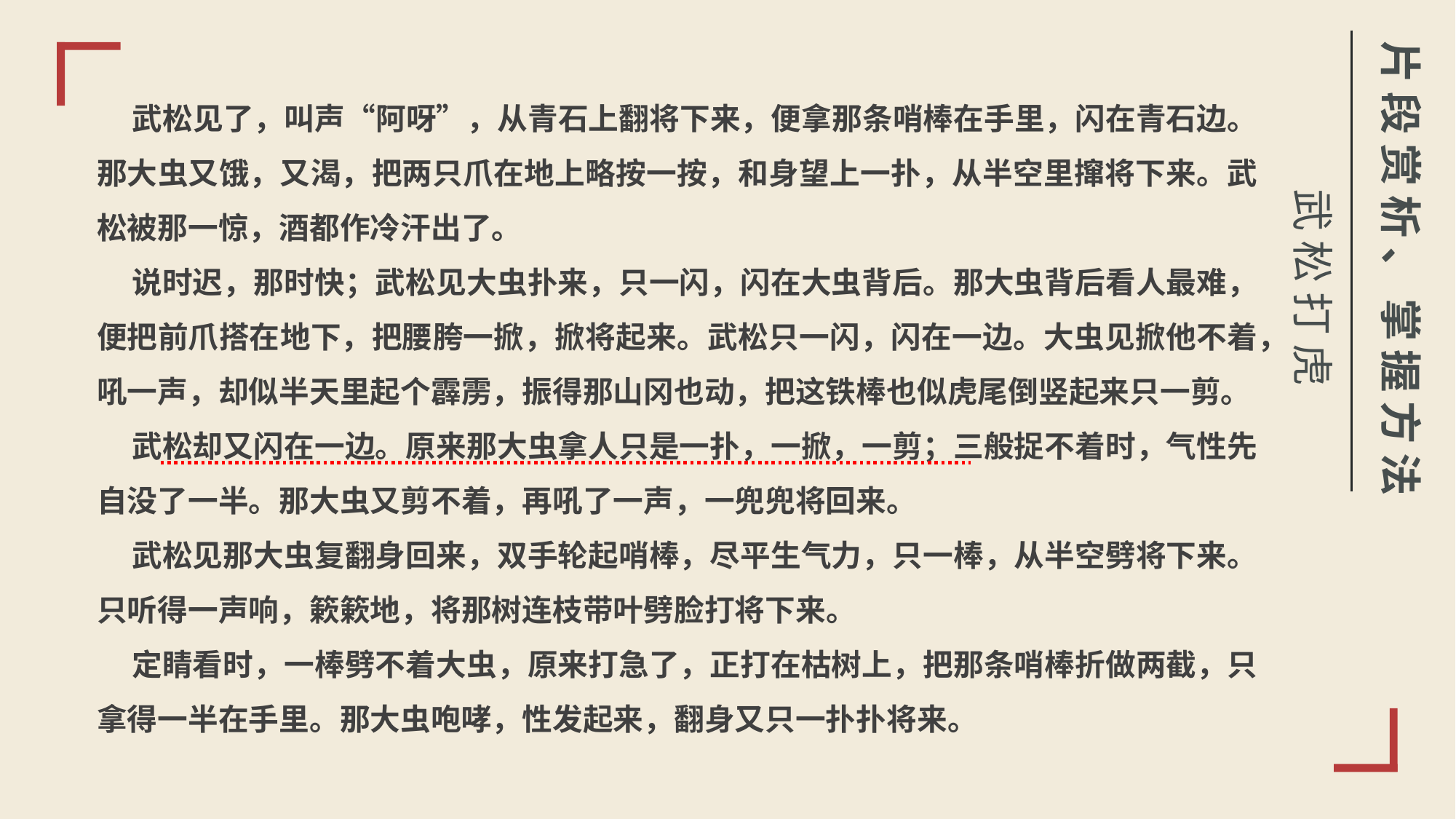

武松打虎
片段赏析、掌握方法

                                                                                      武松见了，叫声“阿呀”，从青石上翻将下来，便拿那条哨棒在手里，闪在青石边。那大虫又饿，又渴，把两只爪在地上略按一按，和身望上一扑，从半空里撺将下来。武松被那一惊，酒都作冷汗出了。
    说时迟，那时快；武松见大虫扑来，只一闪，闪在大虫背后。那大虫背后看人最难，便把前爪搭在地下，把腰胯一掀，掀将起来。武松只一闪，闪在一边。大虫见掀他不着，吼一声，却似半天里起个霹雳，振得那山冈也动，把这铁棒也似虎尾倒竖起来只一剪。
    武松却又闪在一边。原来那大虫拿人只是一扑，一掀，一剪；三般捉不着时，气性先自没了一半。那大虫又剪不着，再吼了一声，一兜兜将回来。
    武松见那大虫复翻身回来，双手轮起哨棒，尽平生气力，只一棒，从半空劈将下来。只听得一声响，簌簌地，将那树连枝带叶劈脸打将下来。
    定睛看时，一棒劈不着大虫，原来打急了，正打在枯树上，把那条哨棒折做两截，只拿得一半在手里。那大虫咆哮，性发起来，翻身又只一扑扑将来。